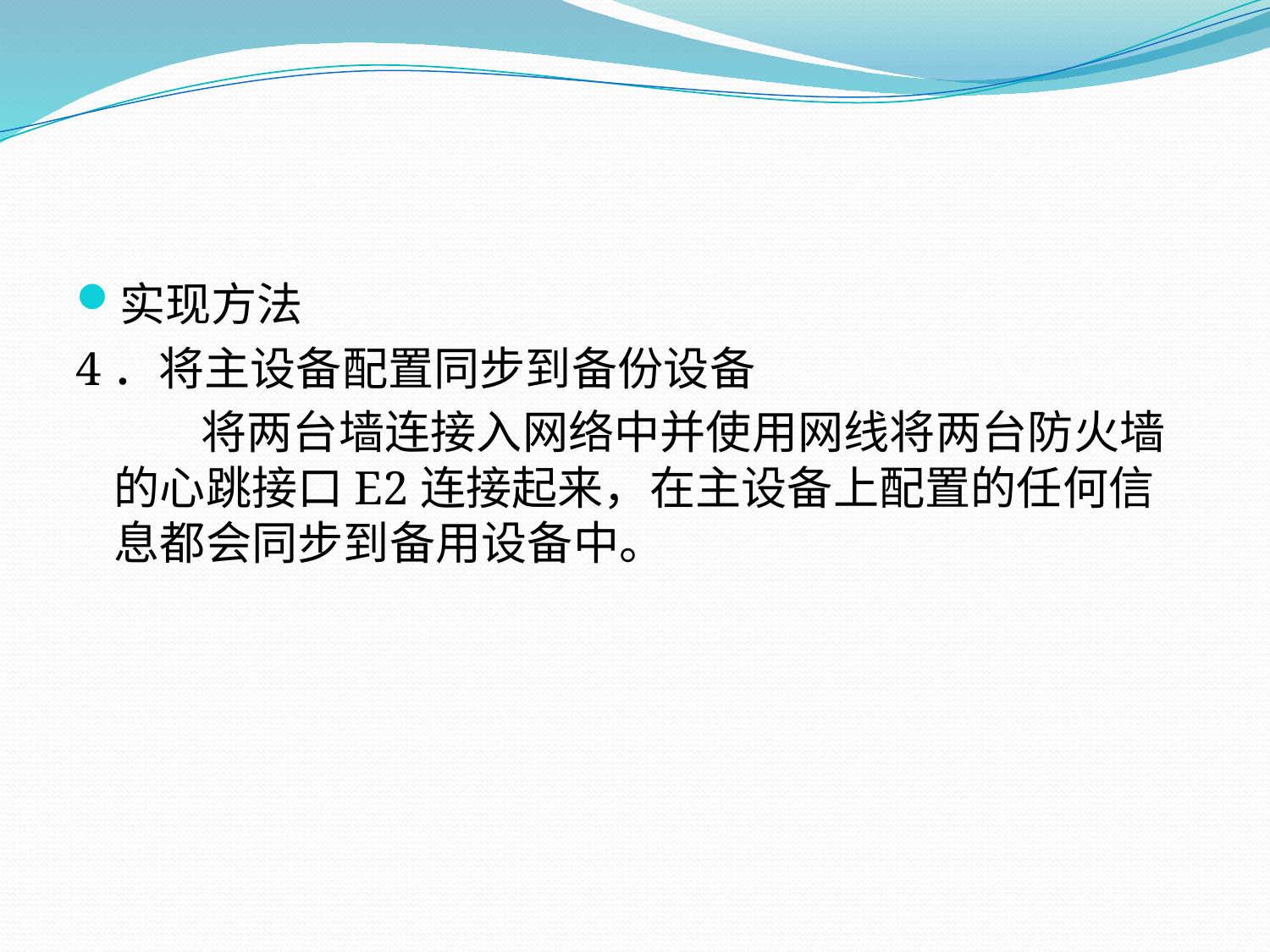

#
实现方法
4．将主设备配置同步到备份设备
           将两台墙连接入网络中并使用网线将两台防火墙的心跳接口E2连接起来，在主设备上配置的任何信息都会同步到备用设备中。